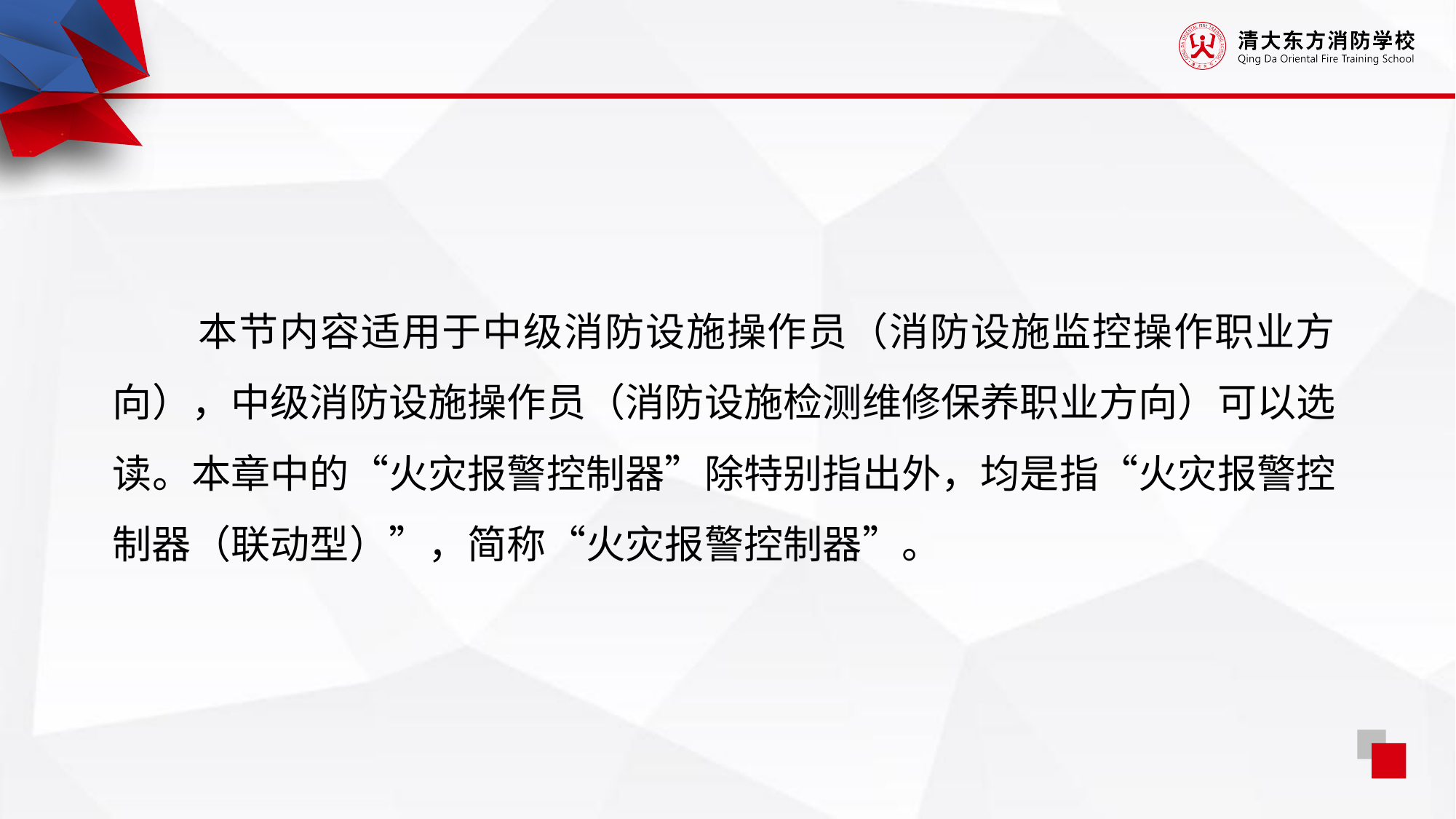

本节内容适用于中级消防设施操作员（消防设施监控操作职业方向），中级消防设施操作员（消防设施检测维修保养职业方向）可以选读。本章中的“火灾报警控制器”除特别指出外，均是指“火灾报警控制器（联动型）”，简称“火灾报警控制器”。